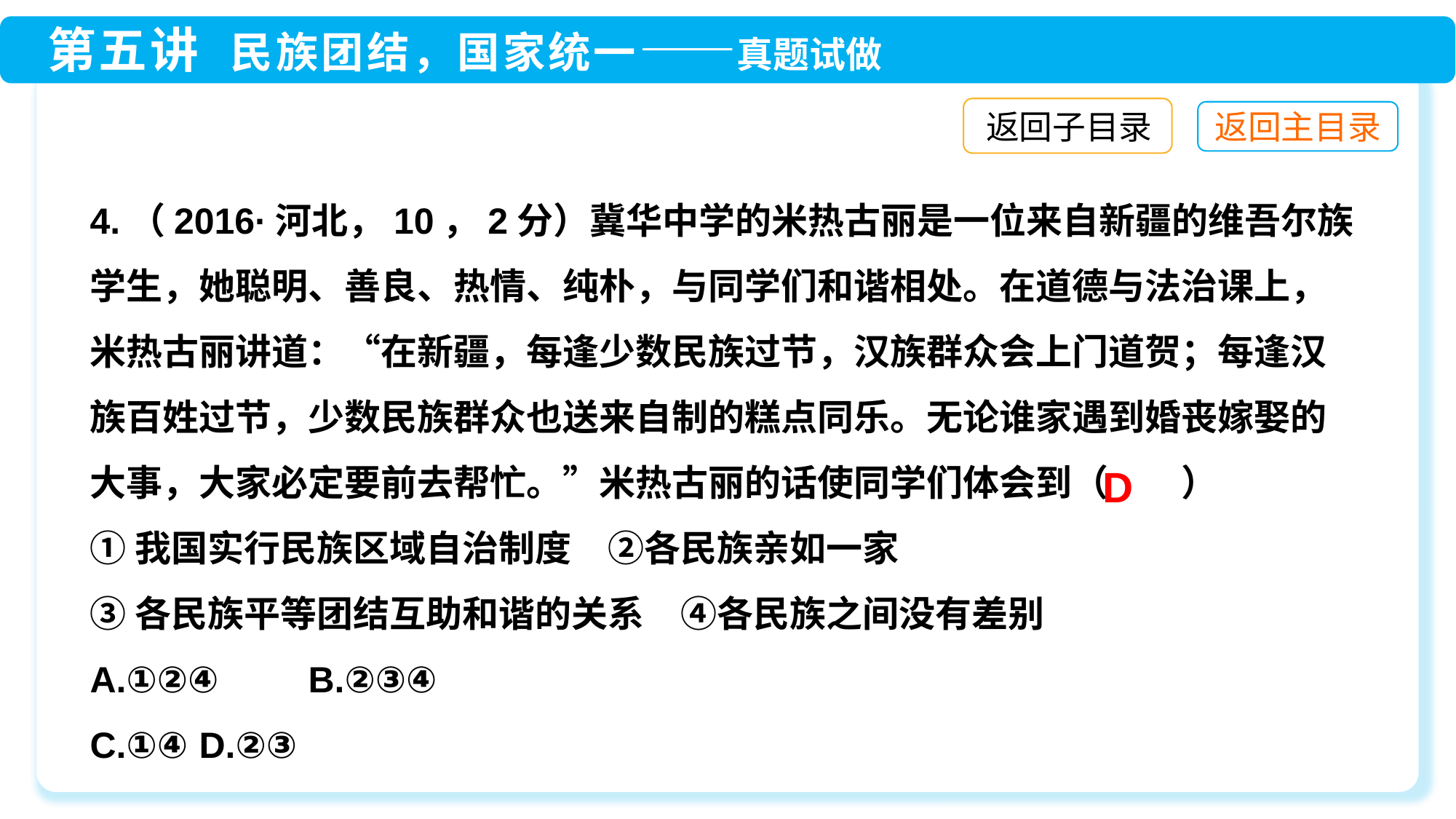

返回子目录

4.（2016·河北，10，2分）冀华中学的米热古丽是一位来自新疆的维吾尔族学生，她聪明、善良、热情、纯朴，与同学们和谐相处。在道德与法治课上，米热古丽讲道：“在新疆，每逢少数民族过节，汉族群众会上门道贺；每逢汉族百姓过节，少数民族群众也送来自制的糕点同乐。无论谁家遇到婚丧嫁娶的大事，大家必定要前去帮忙。”米热古丽的话使同学们体会到（　　）
①我国实行民族区域自治制度　②各民族亲如一家
③各民族平等团结互助和谐的关系　④各民族之间没有差别
A.①②④	B.②③④
C.①④	D.②③
D